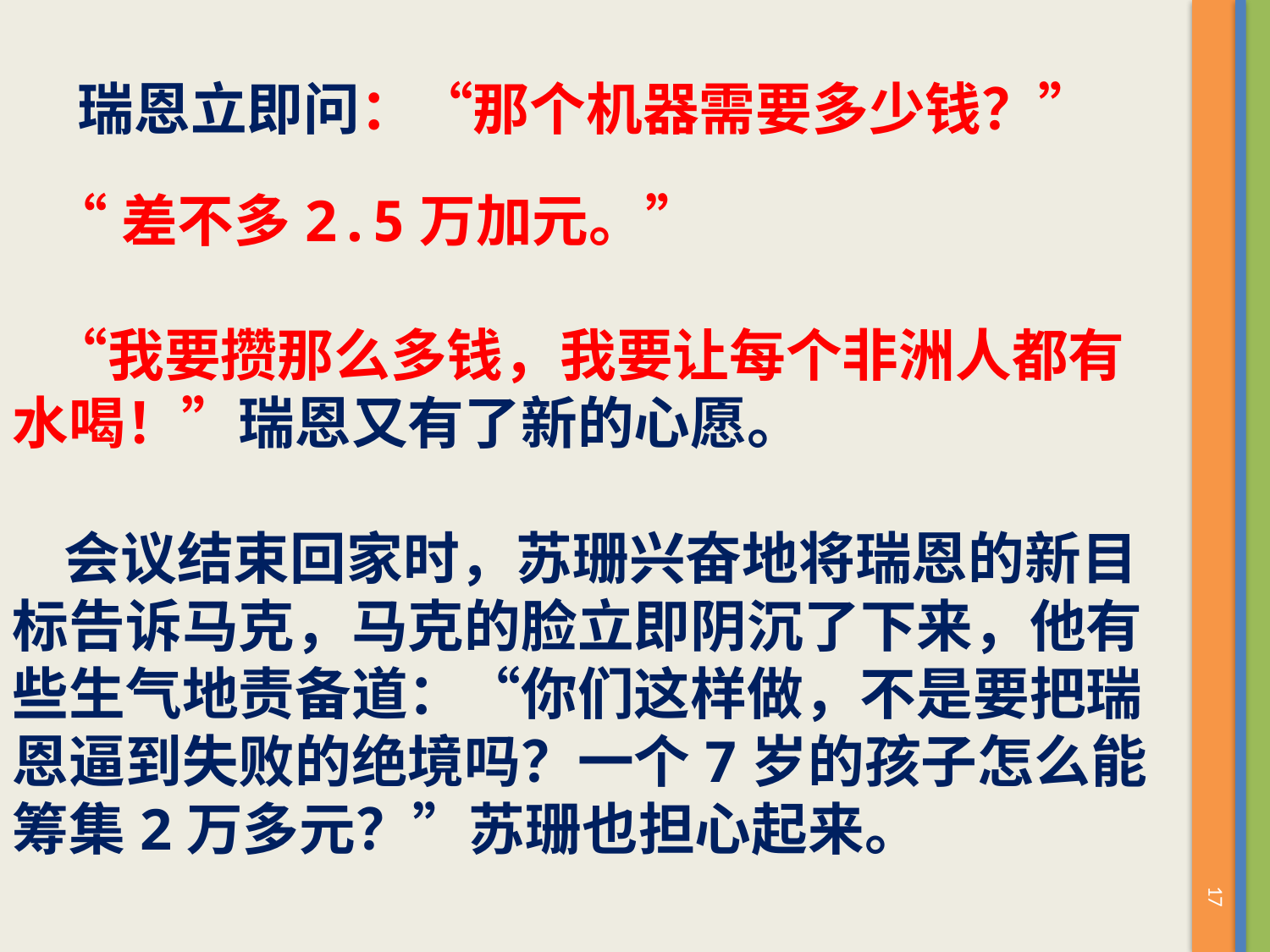

瑞恩立即问：“那个机器需要多少钱？”

   “差不多2.5万加元。”
   “我要攒那么多钱，我要让每个非洲人都有水喝！”瑞恩又有了新的心愿。
    会议结束回家时，苏珊兴奋地将瑞恩的新目标告诉马克，马克的脸立即阴沉了下来，他有些生气地责备道：“你们这样做，不是要把瑞恩逼到失败的绝境吗？一个7岁的孩子怎么能筹集2万多元？”苏珊也担心起来。
17